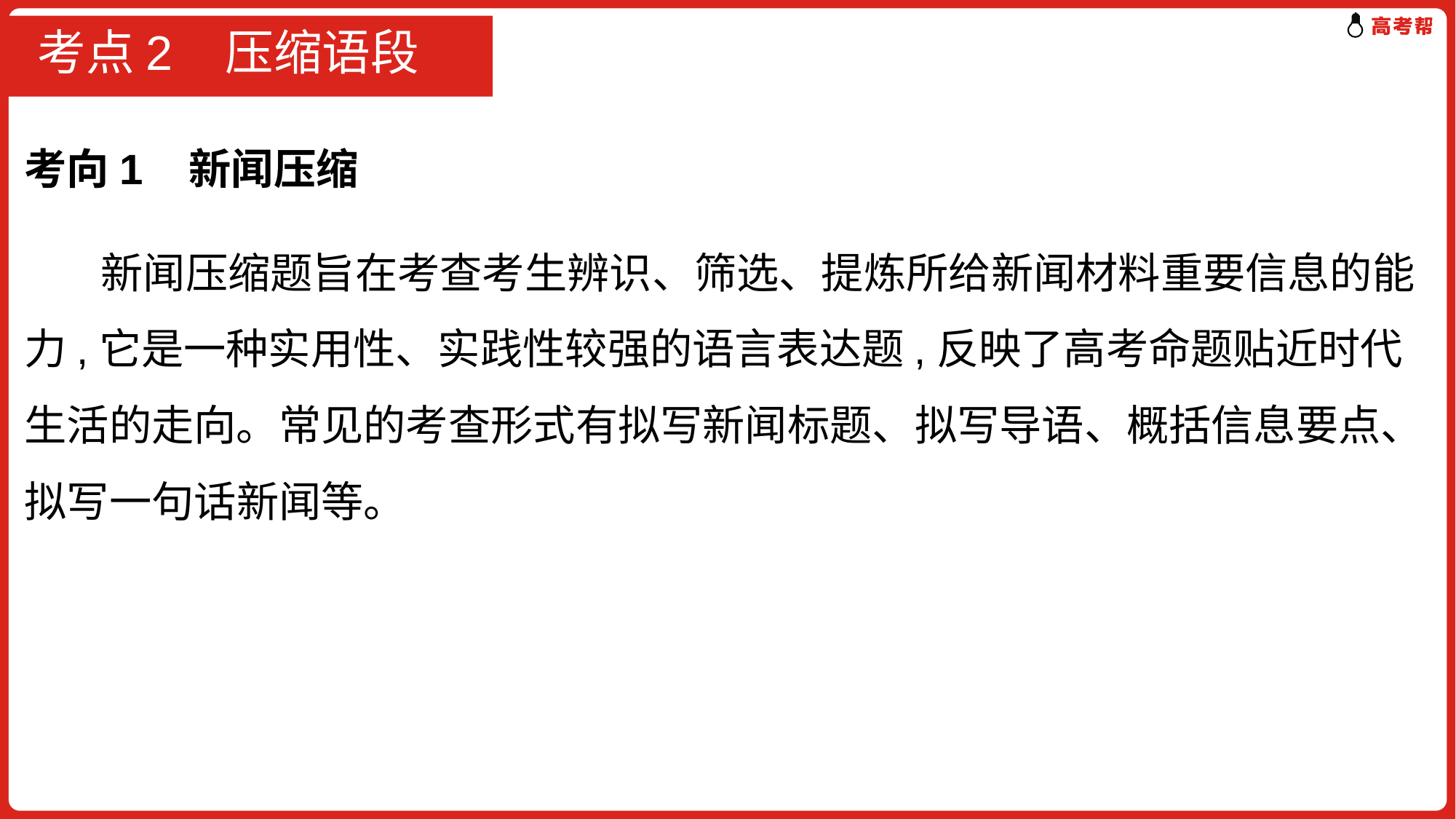

# 考点2   压缩语段
考向1   新闻压缩
       新闻压缩题旨在考查考生辨识、筛选、提炼所给新闻材料重要信息的能力,它是一种实用性、实践性较强的语言表达题,反映了高考命题贴近时代生活的走向。常见的考查形式有拟写新闻标题、拟写导语、概括信息要点、拟写一句话新闻等。